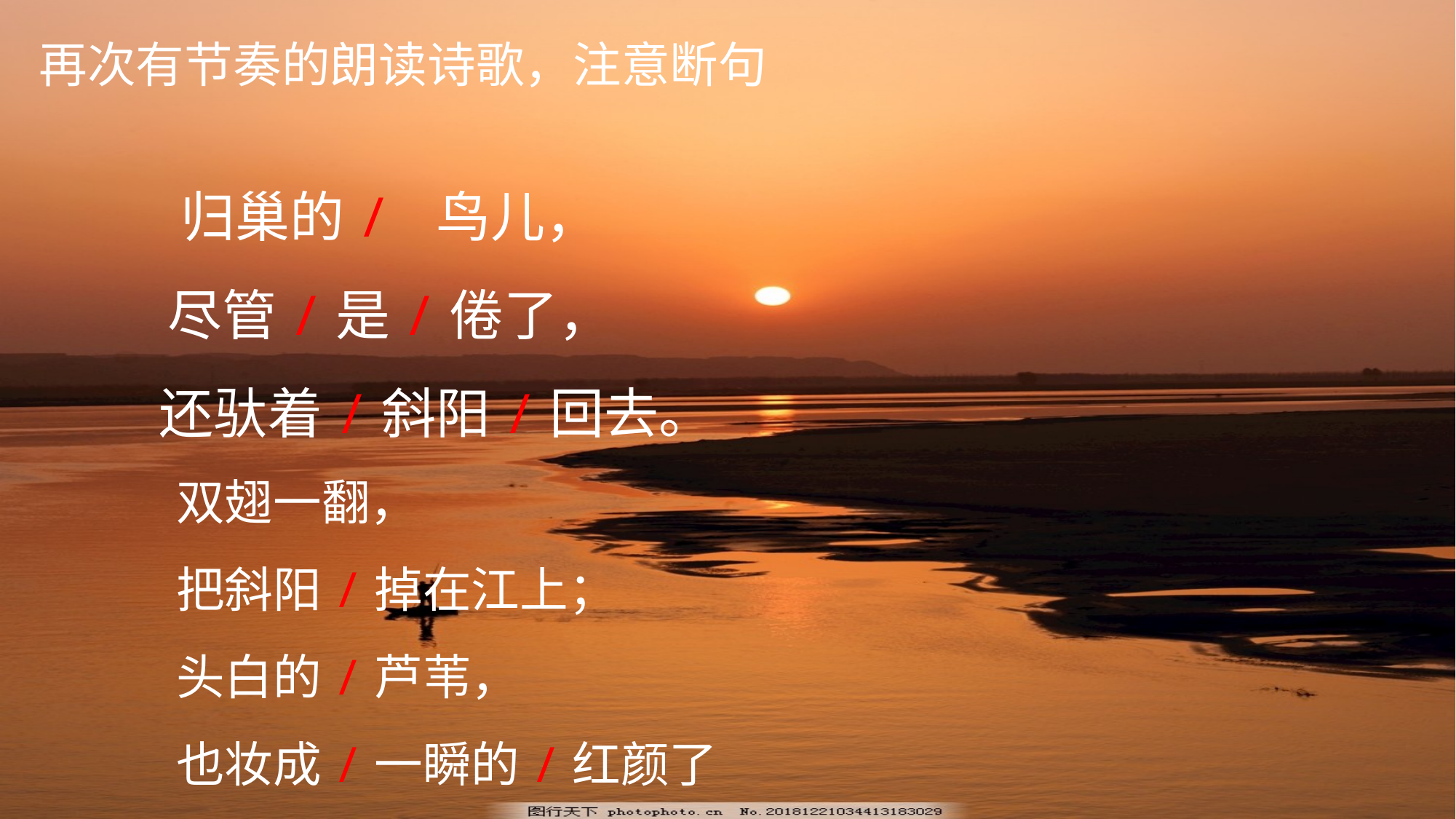

再次有节奏的朗读诗歌，注意断句
归巢的/ 鸟儿，
尽管/是/倦了，
  还驮着/斜阳/回去。
双翅一翻，
把斜阳/掉在江上；
头白的/芦苇，
也妆成/一瞬的/红颜了